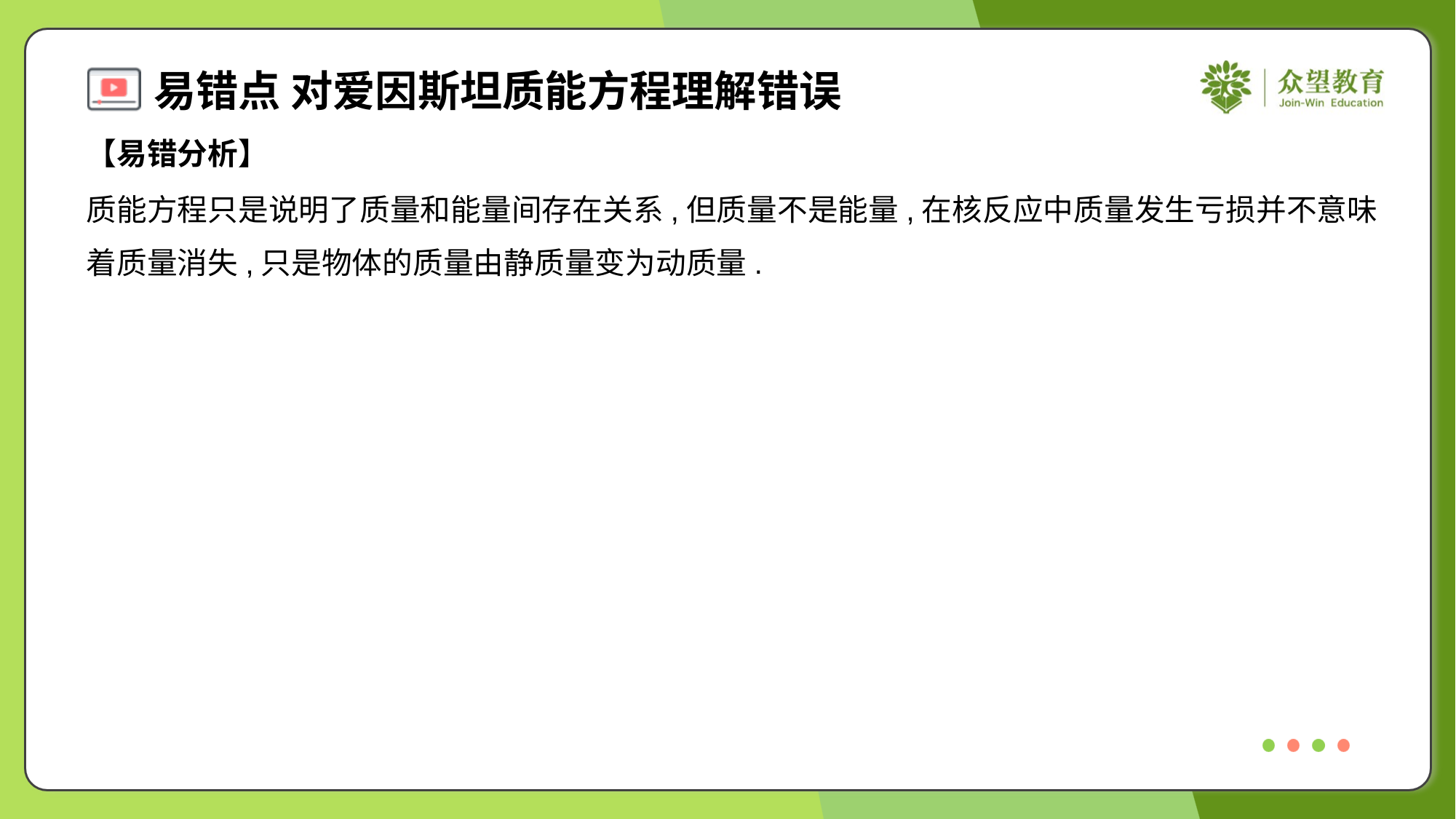

【易错分析】
质能方程只是说明了质量和能量间存在关系,但质量不是能量,在核反应中质量发生亏损并不意味
着质量消失,只是物体的质量由静质量变为动质量.